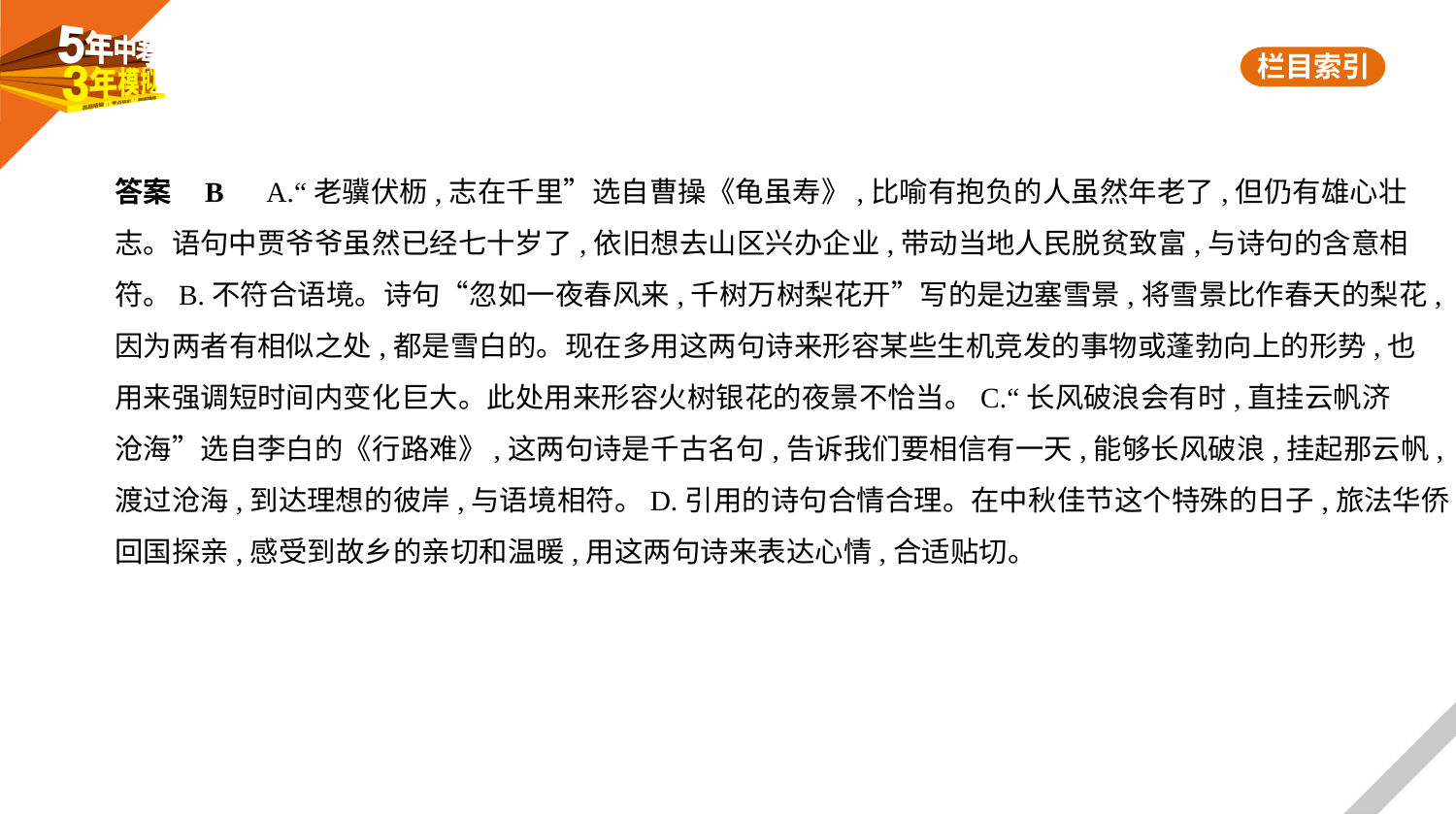

答案    B　A.“老骥伏枥,志在千里”选自曹操《龟虽寿》,比喻有抱负的人虽然年老了,但仍有雄心壮
志。语句中贾爷爷虽然已经七十岁了,依旧想去山区兴办企业,带动当地人民脱贫致富,与诗句的含意相
符。B.不符合语境。诗句“忽如一夜春风来,千树万树梨花开”写的是边塞雪景,将雪景比作春天的梨花,
因为两者有相似之处,都是雪白的。现在多用这两句诗来形容某些生机竞发的事物或蓬勃向上的形势,也
用来强调短时间内变化巨大。此处用来形容火树银花的夜景不恰当。C.“长风破浪会有时,直挂云帆济
沧海”选自李白的《行路难》,这两句诗是千古名句,告诉我们要相信有一天,能够长风破浪,挂起那云帆,
渡过沧海,到达理想的彼岸,与语境相符。D.引用的诗句合情合理。在中秋佳节这个特殊的日子,旅法华侨
回国探亲,感受到故乡的亲切和温暖,用这两句诗来表达心情,合适贴切。